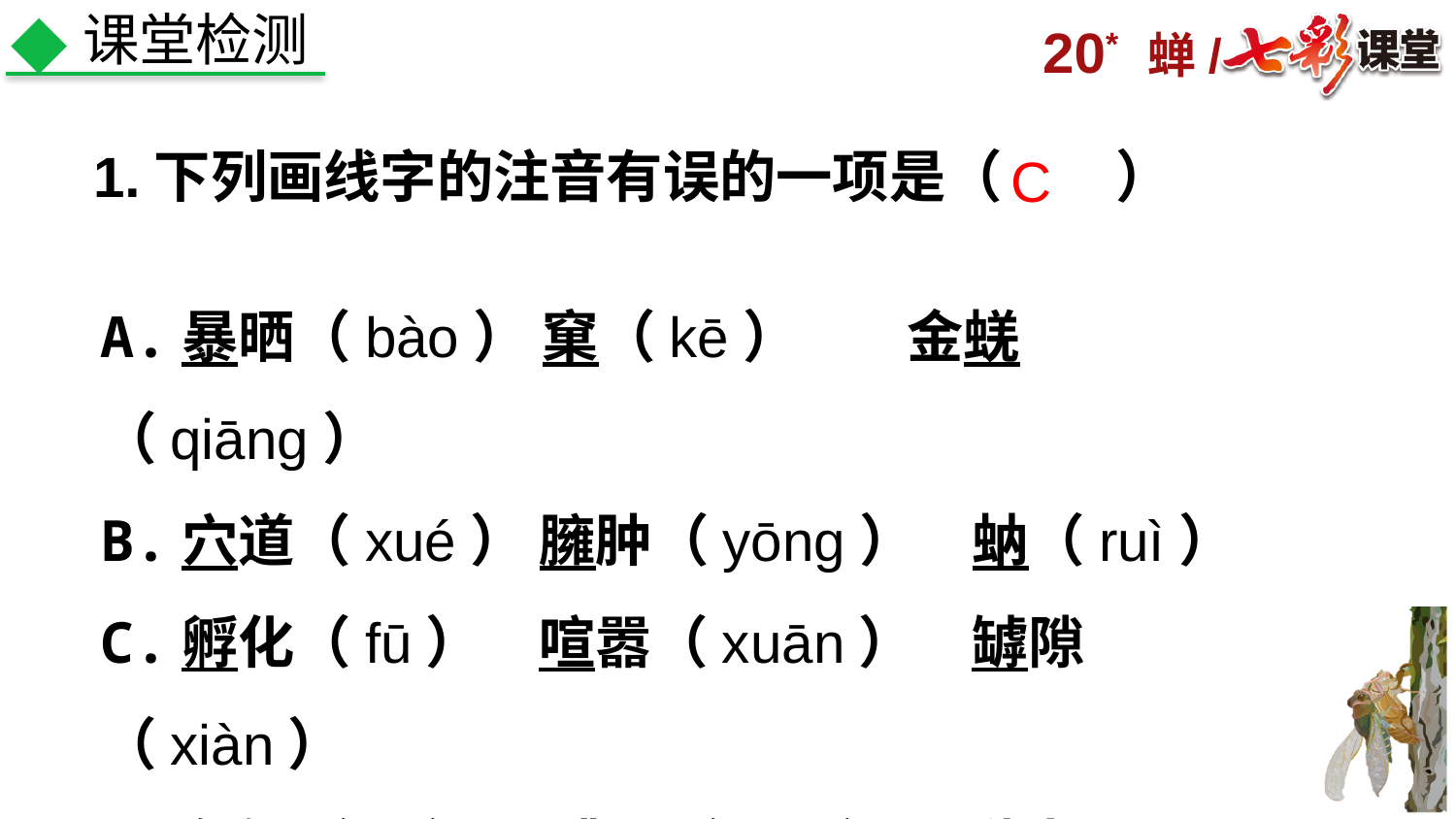

课堂检测

1.下列画线字的注音有误的一项是（　　）
C
A.暴晒（bào） 窠（kē）　    金蜣（qiāng）
B.穴道（xué） 臃肿（yōng）　蚋（ruì）
C.孵化（fū）　喧嚣（xuān）　罅隙（xiàn）
D.鱼鳍（qí）　 跳蚤（zao）　 黏土（nián）